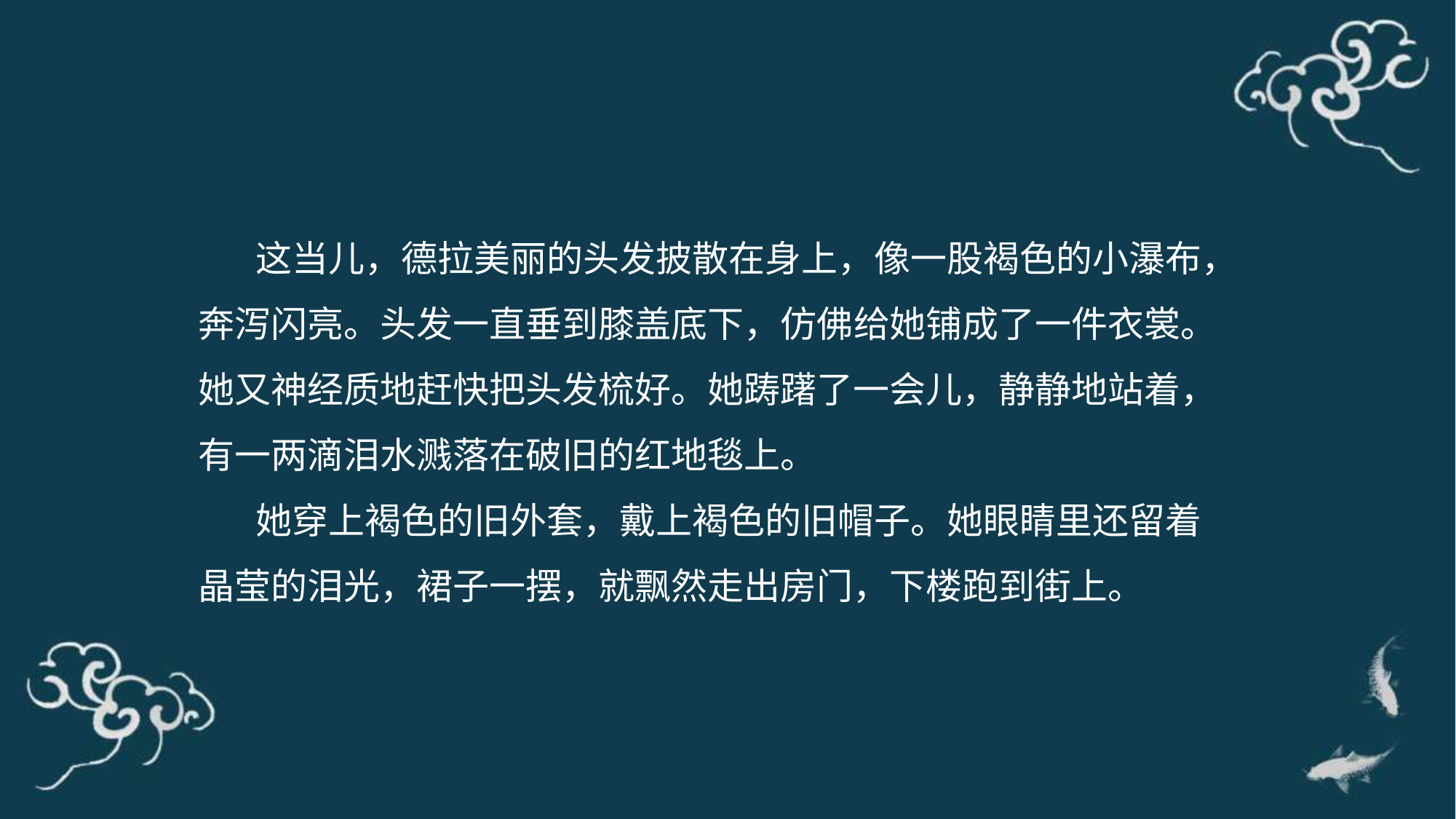

这当儿，德拉美丽的头发披散在身上，像一股褐色的小瀑布，奔泻闪亮。头发一直垂到膝盖底下，仿佛给她铺成了一件衣裳。她又神经质地赶快把头发梳好。她踌躇了一会儿，静静地站着，有一两滴泪水溅落在破旧的红地毯上。
  她穿上褐色的旧外套，戴上褐色的旧帽子。她眼睛里还留着晶莹的泪光，裙子一摆，就飘然走出房门，下楼跑到街上。